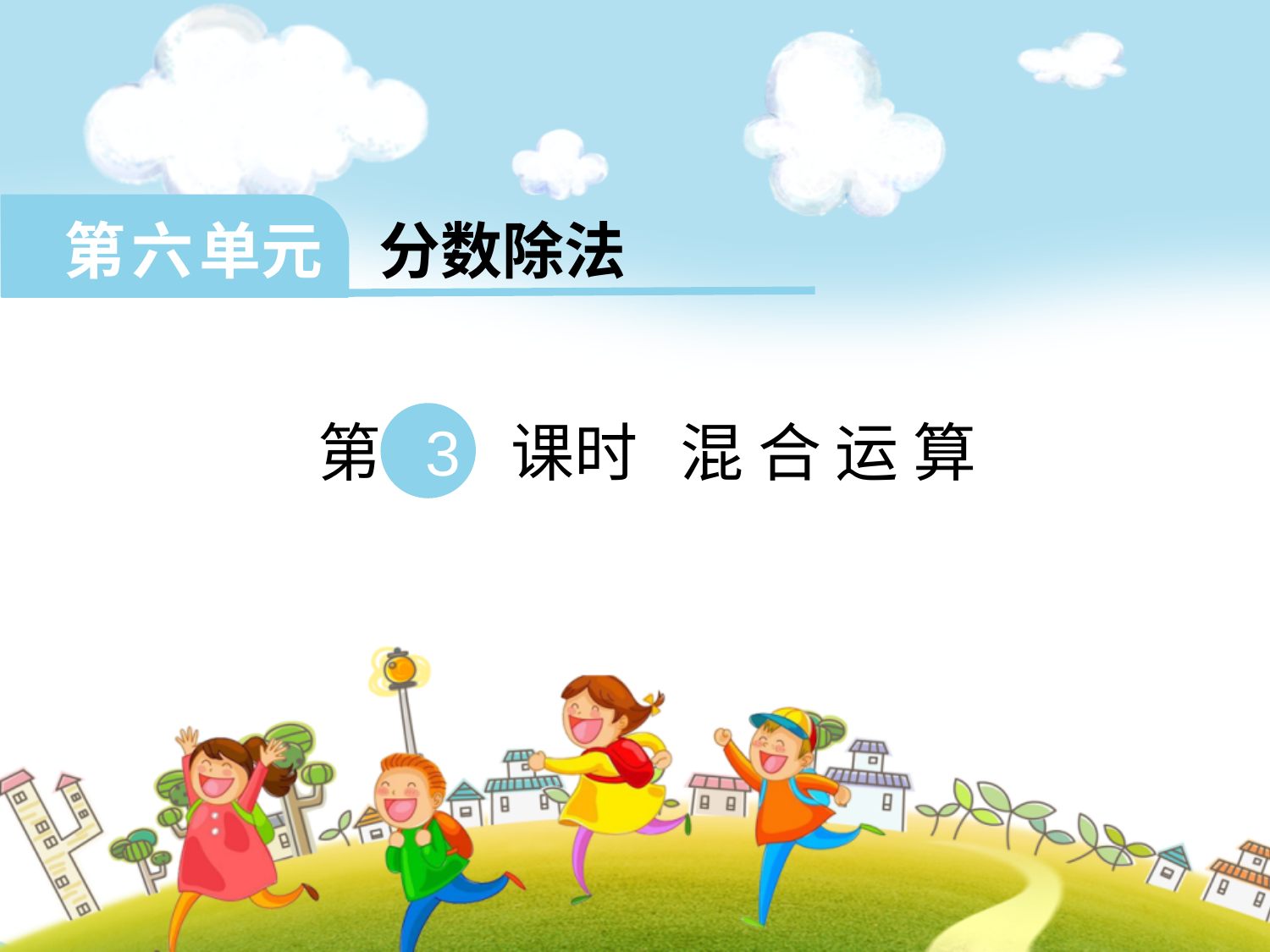

第 六 单元    分数除法

  第  3  课时   混 合 运 算